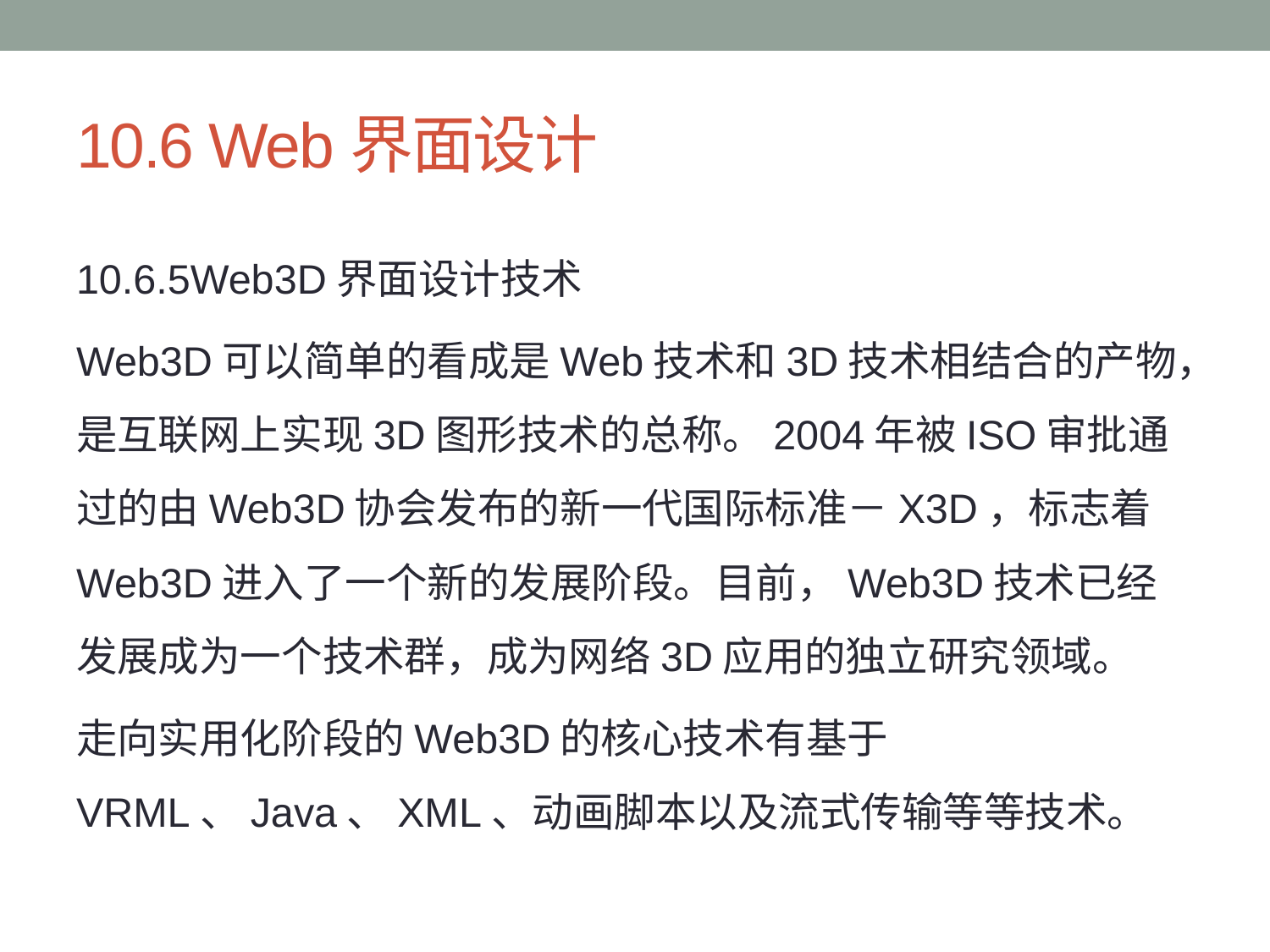

# 10.6 Web界面设计
10.6.5Web3D界面设计技术
Web3D可以简单的看成是Web技术和3D技术相结合的产物，是互联网上实现3D图形技术的总称。2004年被ISO审批通过的由Web3D协会发布的新一代国际标准－X3D，标志着Web3D进入了一个新的发展阶段。目前，Web3D技术已经发展成为一个技术群，成为网络3D应用的独立研究领域。
走向实用化阶段的Web3D的核心技术有基于VRML、Java、XML、动画脚本以及流式传输等等技术。